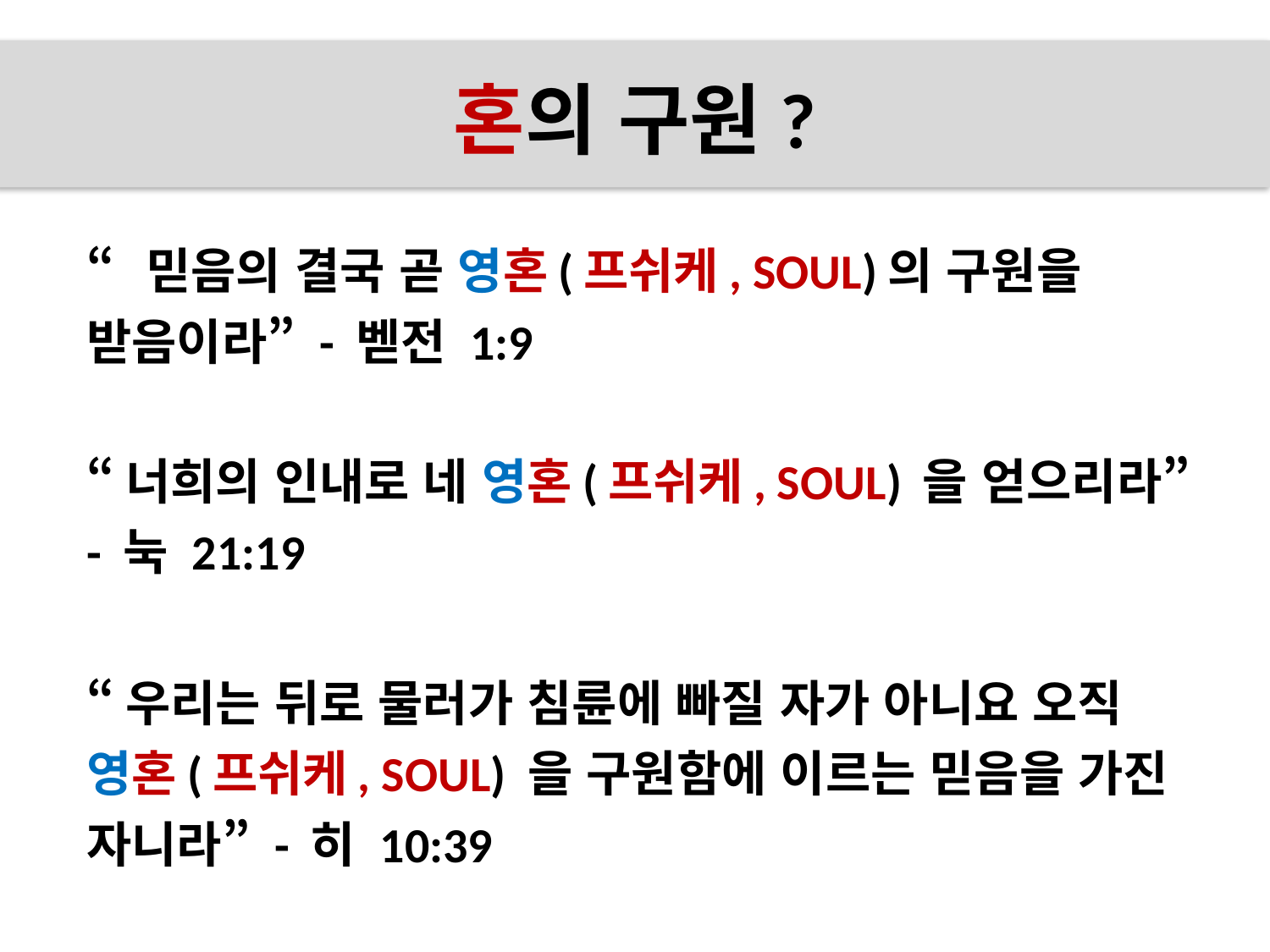

# 혼의 구원?

“믿음의 결국 곧 영혼(프쉬케, SOUL)의 구원을 받음이라” - 벧전 1:9
“너희의 인내로 네 영혼(프쉬케, SOUL) 을 얻으리라” - 눅 21:19
“우리는 뒤로 물러가 침륜에 빠질 자가 아니요 오직 영혼(프쉬케, SOUL) 을 구원함에 이르는 믿음을 가진 자니라” - 히 10:39